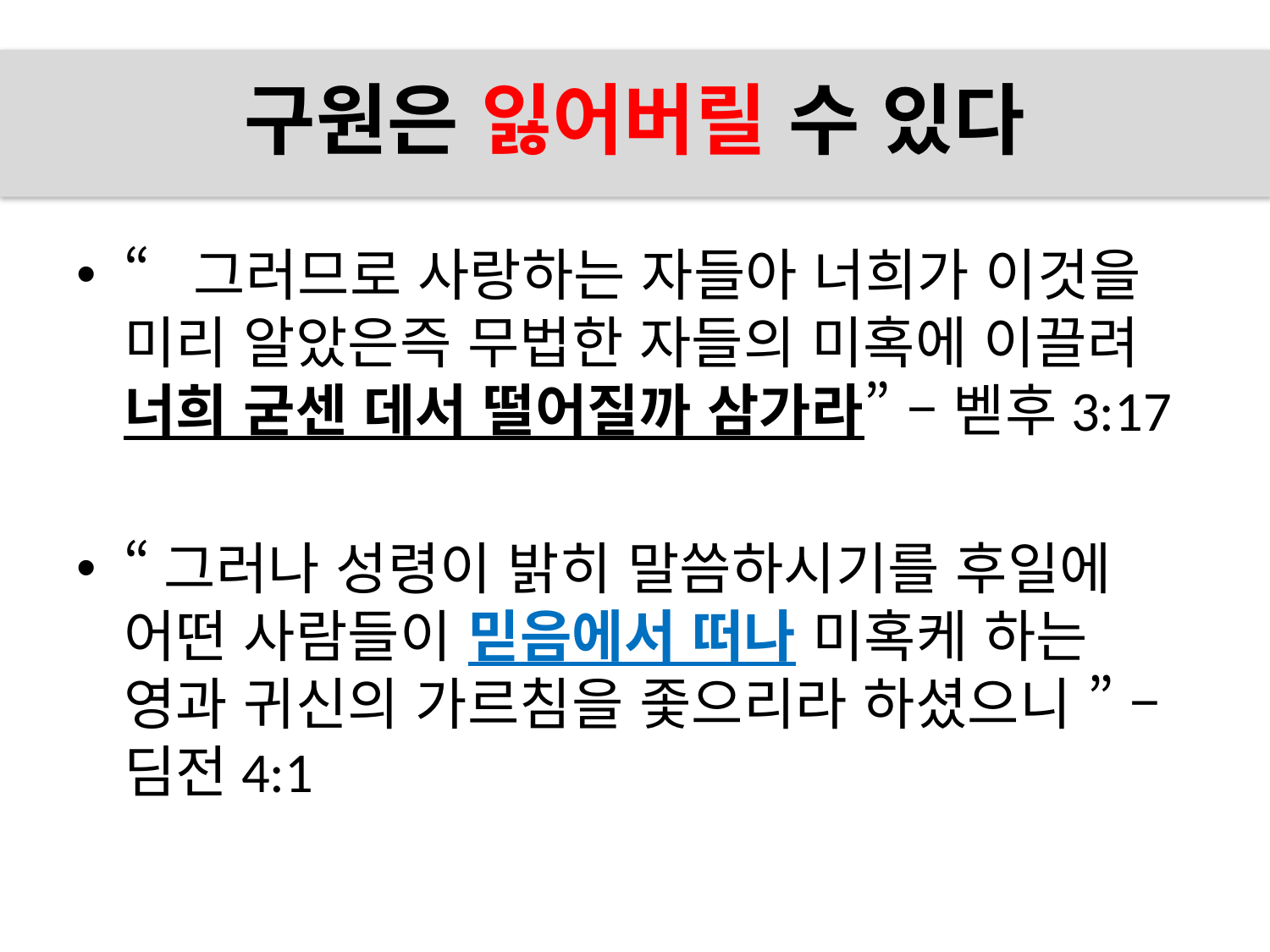

# 구원은 잃어버릴 수 있다

“그러므로 사랑하는 자들아 너희가 이것을
미리 알았은즉 무법한 자들의 미혹에 이끌려
너희 굳센 데서 떨어질까 삼가라” – 벧후3:17

“그러나 성령이 밝히 말씀하시기를 후일에 어떤 사람들이 믿음에서 떠나 미혹케 하는 영과 귀신의 가르침을 좇으리라 하셨으니 ” – 딤전4:1